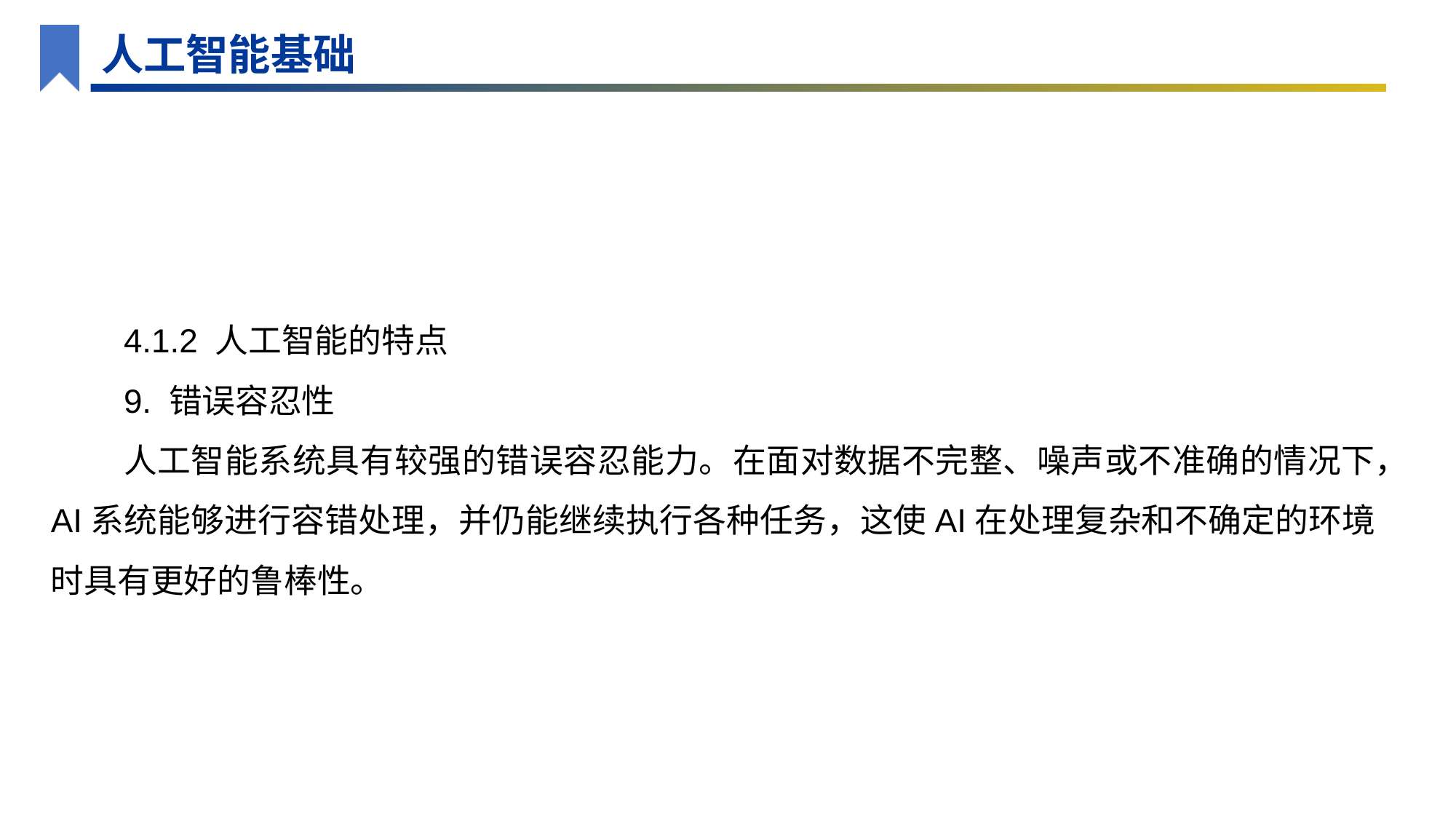

人工智能基础
4.1.2 人工智能的特点
9. 错误容忍性
人工智能系统具有较强的错误容忍能力。在面对数据不完整、噪声或不准确的情况下，AI系统能够进行容错处理，并仍能继续执行各种任务，这使AI在处理复杂和不确定的环境时具有更好的鲁棒性。